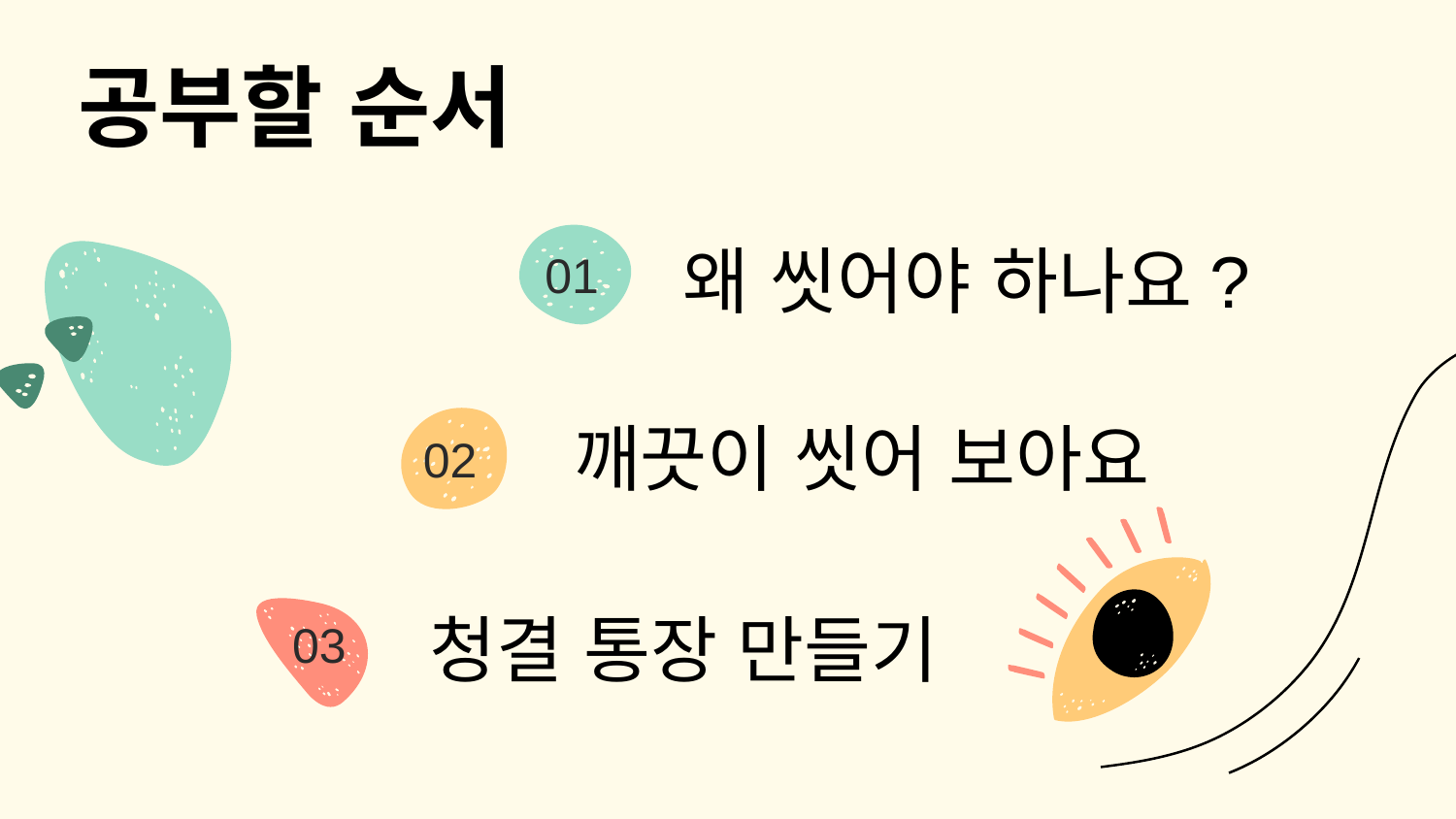

공부할 순서

왜 씻어야 하나요?
# 01
깨끗이 씻어 보아요

02
청결 통장 만들기
03